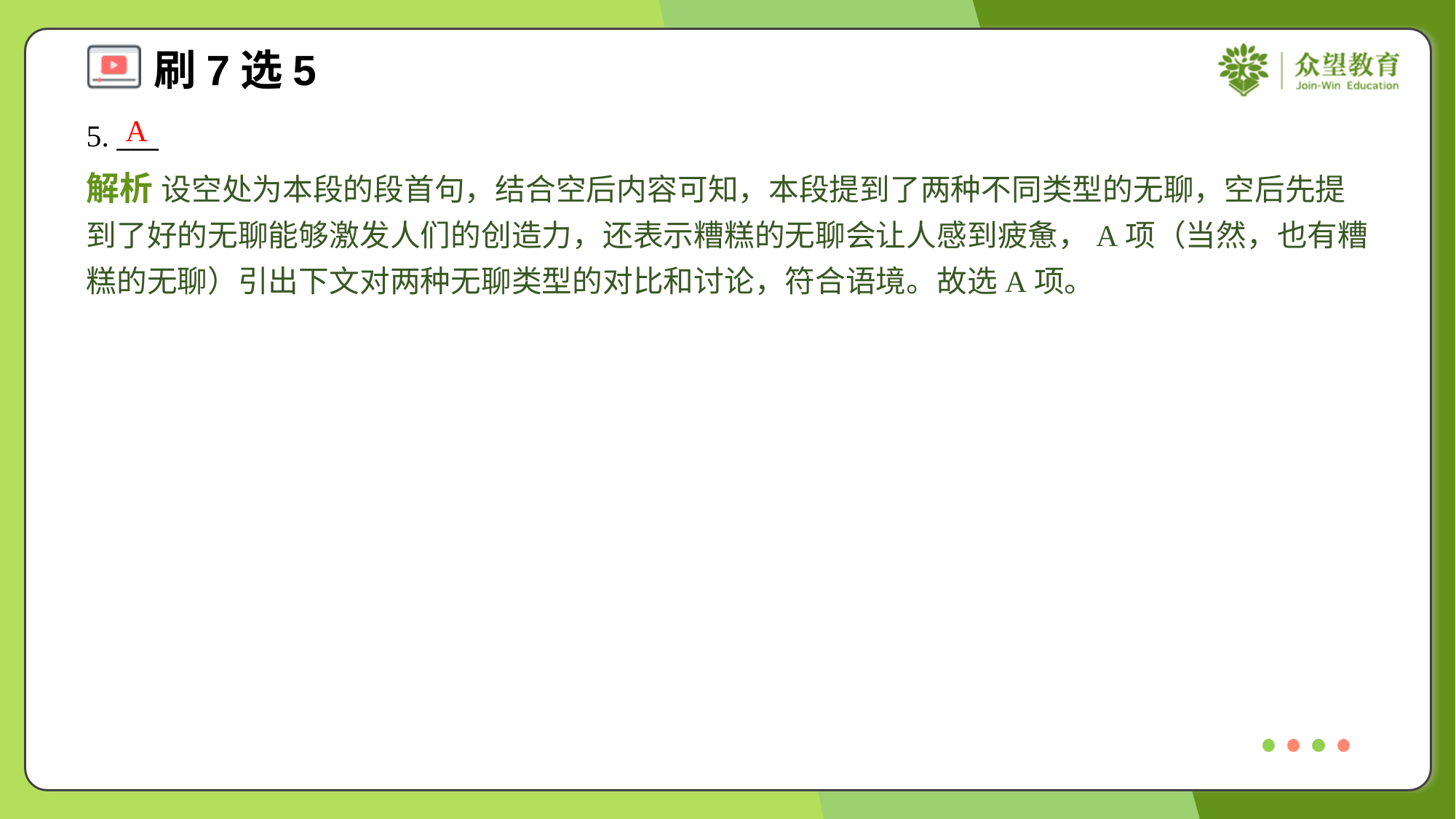

A
5. ___
解析 设空处为本段的段首句，结合空后内容可知，本段提到了两种不同类型的无聊，空后先提到了好的无聊能够激发人们的创造力，还表示糟糕的无聊会让人感到疲惫，A项（当然，也有糟糕的无聊）引出下文对两种无聊类型的对比和讨论，符合语境。故选A项。